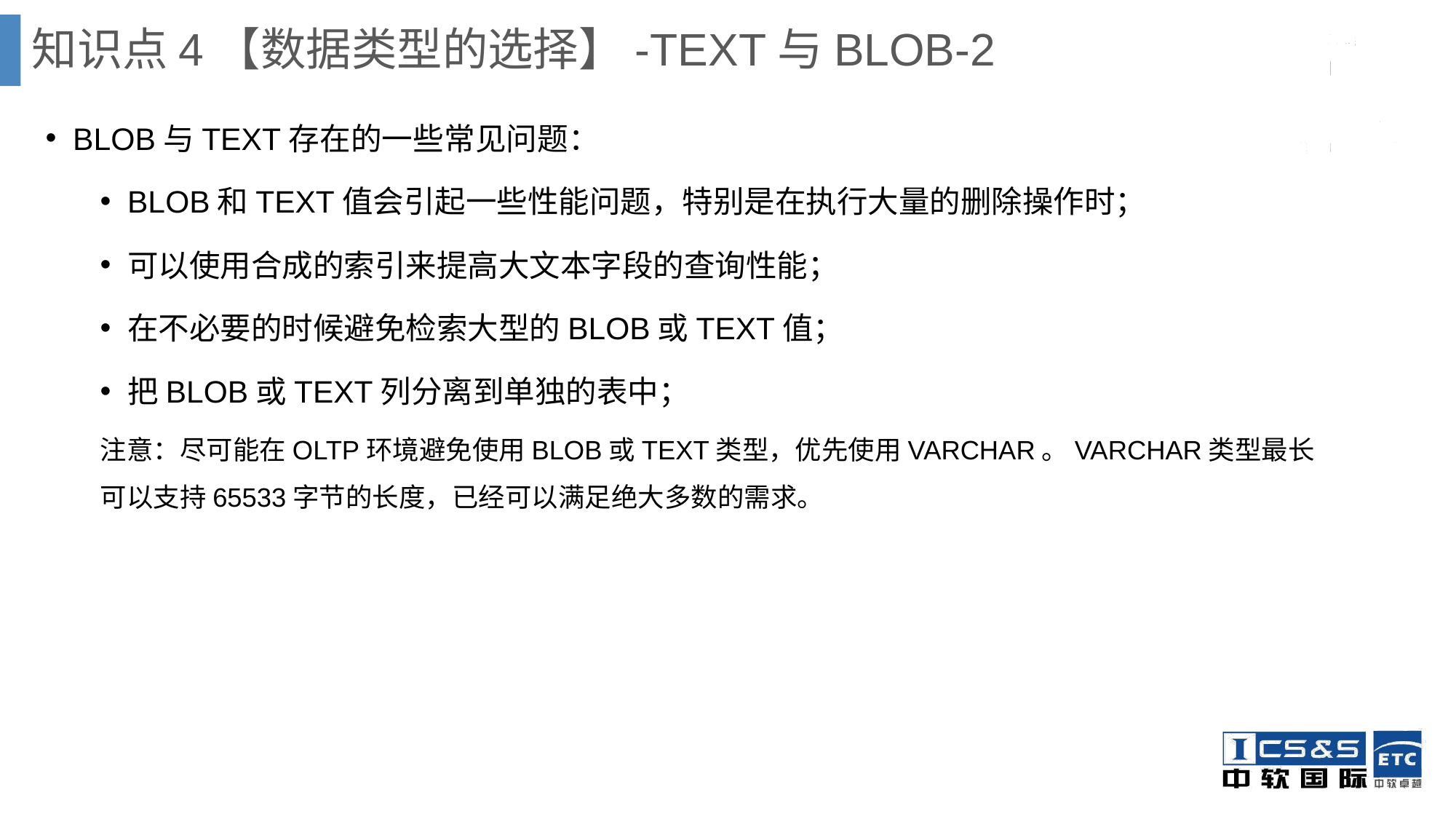

知识点4【数据类型的选择】-TEXT与BLOB-2
BLOB与TEXT存在的一些常见问题：
BLOB和TEXT值会引起一些性能问题，特别是在执行大量的删除操作时；
可以使用合成的索引来提高大文本字段的查询性能；
在不必要的时候避免检索大型的BLOB或TEXT值；
把BLOB或TEXT列分离到单独的表中；
注意：尽可能在OLTP环境避免使用BLOB或TEXT类型，优先使用VARCHAR。VARCHAR类型最长可以支持65533字节的长度，已经可以满足绝大多数的需求。